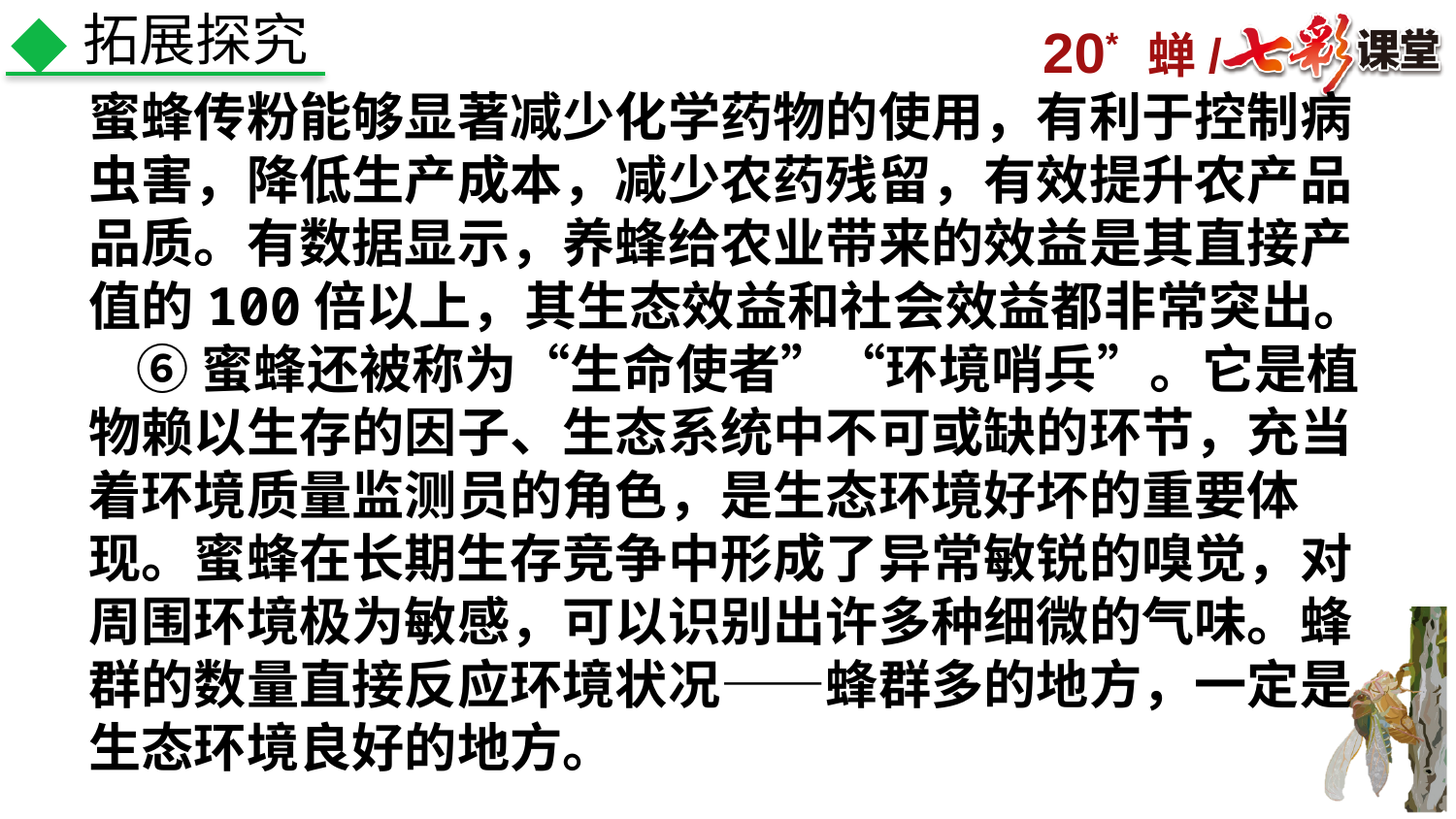

拓展探究

蜜蜂传粉能够显著减少化学药物的使用，有利于控制病虫害，降低生产成本，减少农药残留，有效提升农产品品质。有数据显示，养蜂给农业带来的效益是其直接产值的100倍以上，其生态效益和社会效益都非常突出。
    ⑥蜜蜂还被称为“生命使者”“环境哨兵”。它是植物赖以生存的因子、生态系统中不可或缺的环节，充当着环境质量监测员的角色，是生态环境好坏的重要体现。蜜蜂在长期生存竞争中形成了异常敏锐的嗅觉，对周围环境极为敏感，可以识别出许多种细微的气味。蜂群的数量直接反应环境状况——蜂群多的地方，一定是生态环境良好的地方。